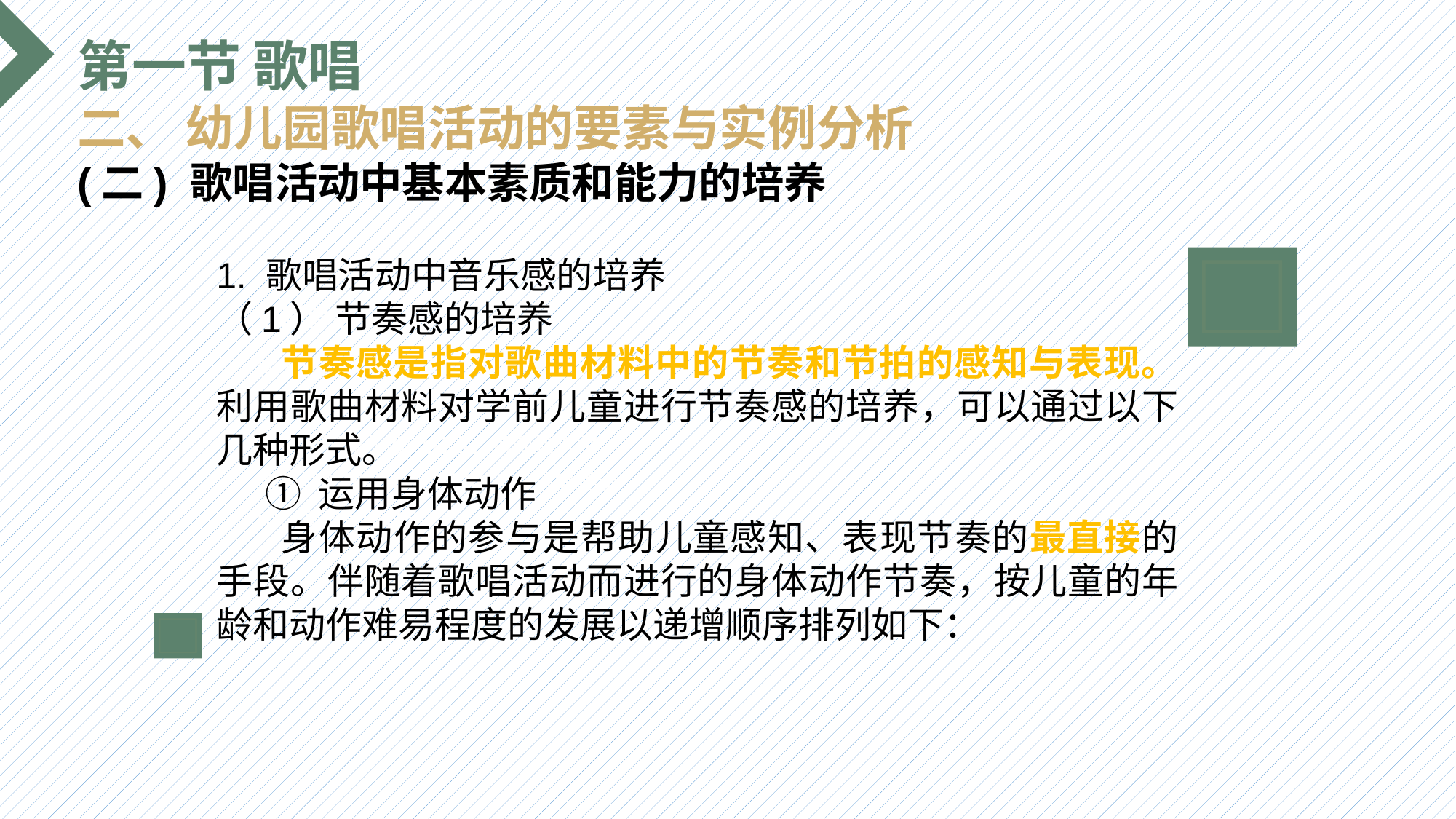

第一节 歌唱
二、 幼儿园歌唱活动的要素与实例分析
(二) 歌唱活动中基本素质和能力的培养

1. 歌唱活动中音乐感的培养
（1） 节奏感的培养
      节奏感是指对歌曲材料中的节奏和节拍的感知与表现。利用歌曲材料对学前儿童进行节奏感的培养，可以通过以下几种形式。
      ① 运用身体动作
      身体动作的参与是帮助儿童感知、表现节奏的最直接的手段。伴随着歌唱活动而进行的身体动作节奏，按儿童的年龄和动作难易程度的发展以递增顺序排列如下：

选题背景
输入您的内容，请简要说明，言简意赅即可输入您的内容，请简要说明，言简意赅即可输入您的内容，请简要说明，言简意赅即可输入您的内容，请简要说明，言简意赅即可